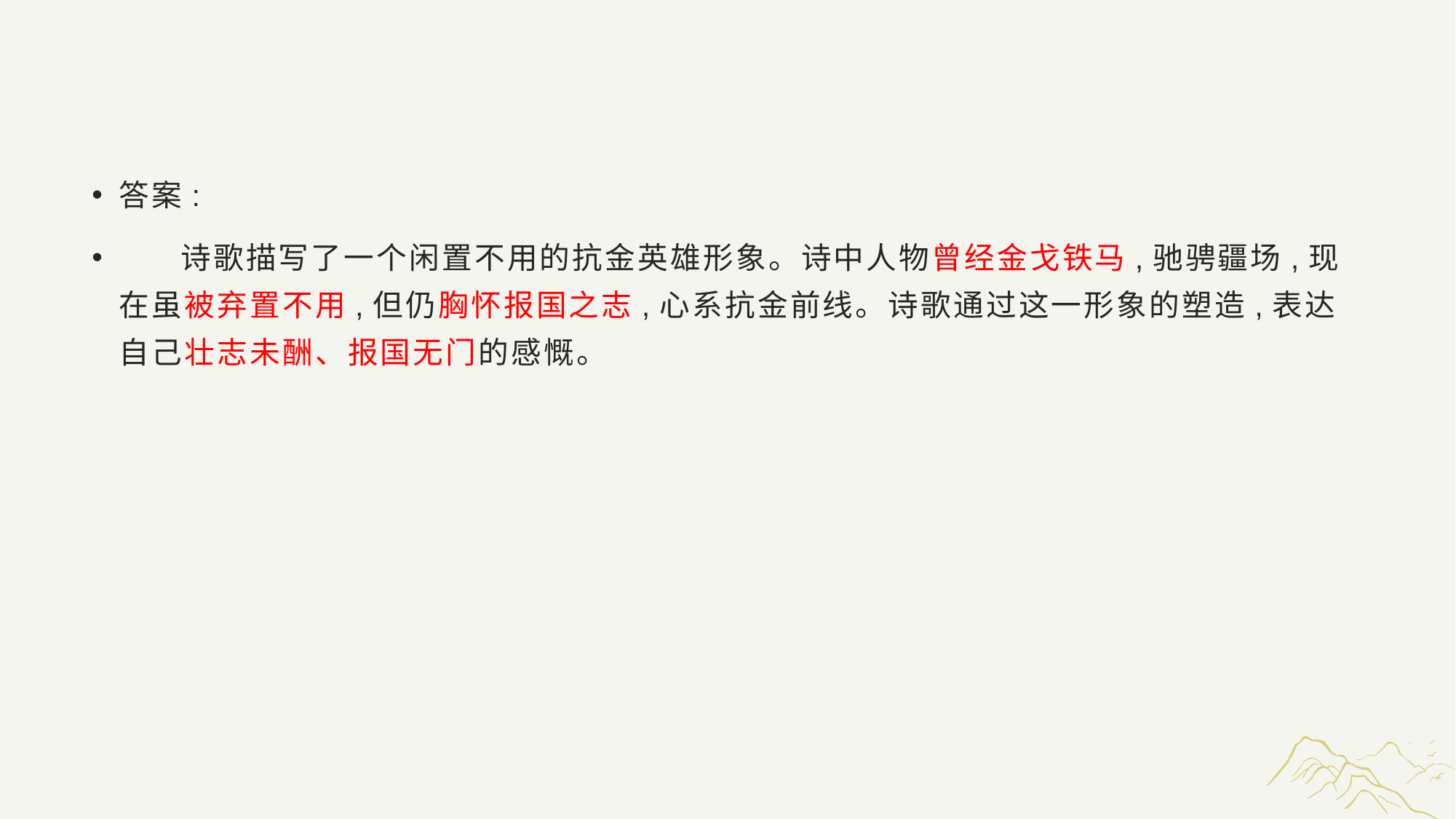

#

答案:
      诗歌描写了一个闲置不用的抗金英雄形象。诗中人物曾经金戈铁马,驰骋疆场,现在虽被弃置不用,但仍胸怀报国之志,心系抗金前线。诗歌通过这一形象的塑造,表达自己壮志未酬、报国无门的感慨。